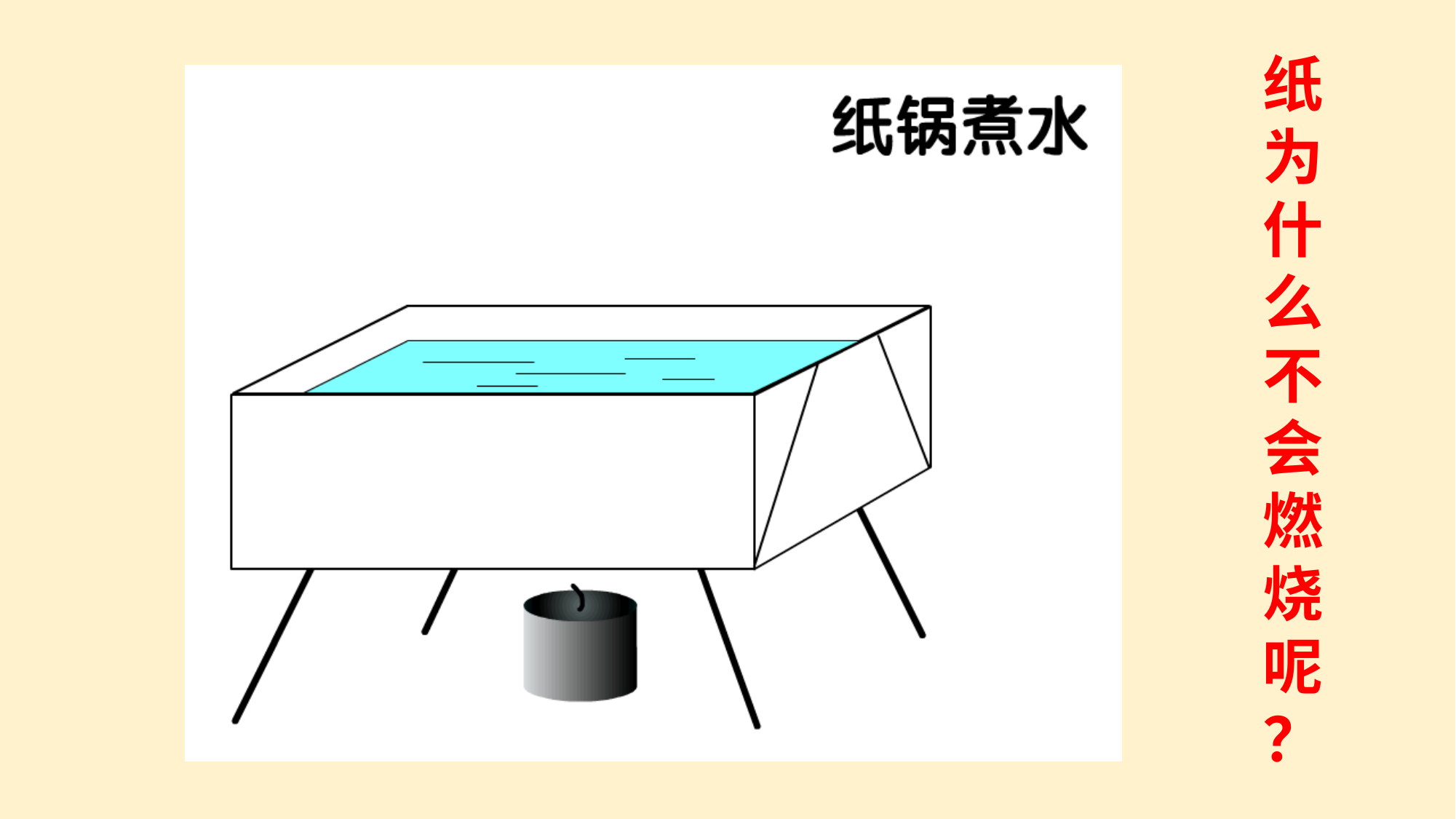

纸
为
什
么
不
会
燃
烧
呢
？